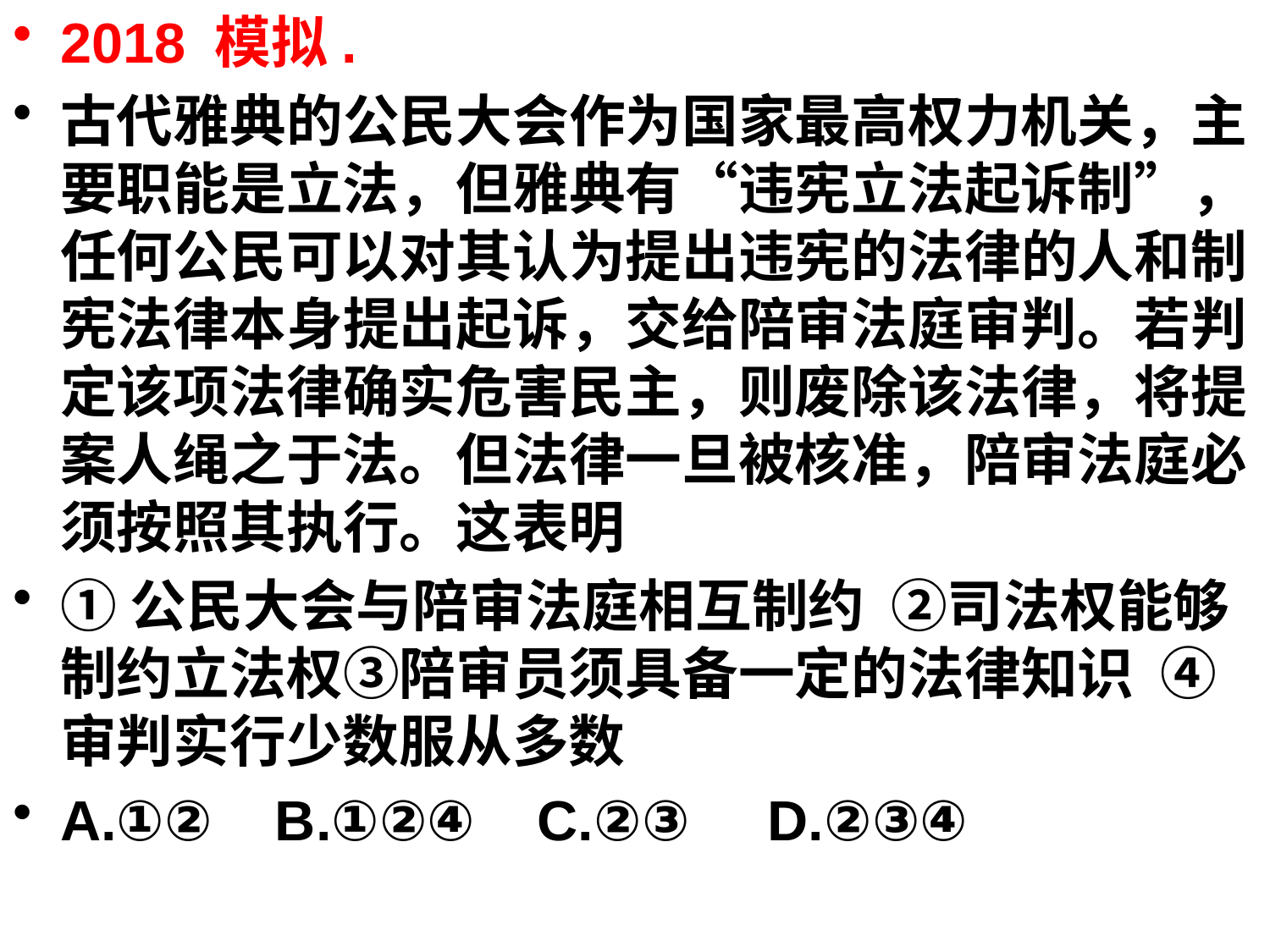

2018 模拟.
古代雅典的公民大会作为国家最高权力机关，主要职能是立法，但雅典有“违宪立法起诉制”，任何公民可以对其认为提出违宪的法律的人和制宪法律本身提出起诉，交给陪审法庭审判。若判定该项法律确实危害民主，则废除该法律，将提案人绳之于法。但法律一旦被核准，陪审法庭必须按照其执行。这表明
①公民大会与陪审法庭相互制约  ②司法权能够制约立法权③陪审员须具备一定的法律知识  ④审判实行少数服从多数
A.①②    B.①②④    C.②③     D.②③④